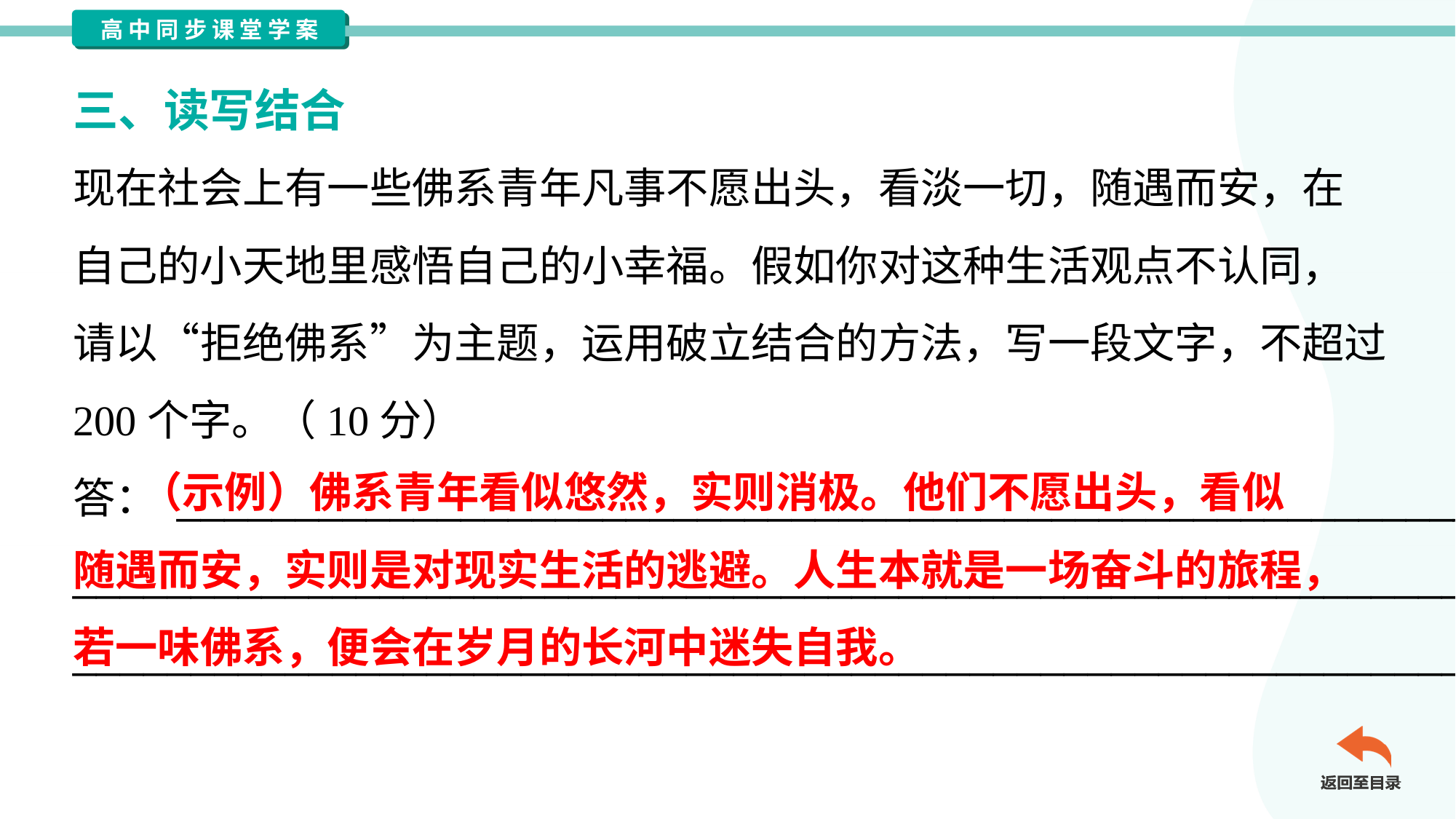

三、读写结合
现在社会上有一些佛系青年凡事不愿出头，看淡一切，随遇而安，在
自己的小天地里感悟自己的小幸福。假如你对这种生活观点不认同，
请以“拒绝佛系”为主题，运用破立结合的方法，写一段文字，不超过
200个字。（10分）
答： ________________________________________________________
_____________________________________________________________
_____________________________________________________________
      （示例）佛系青年看似悠然，实则消极。他们不愿出头，看似
随遇而安，实则是对现实生活的逃避。人生本就是一场奋斗的旅程，
若一味佛系，便会在岁月的长河中迷失自我。